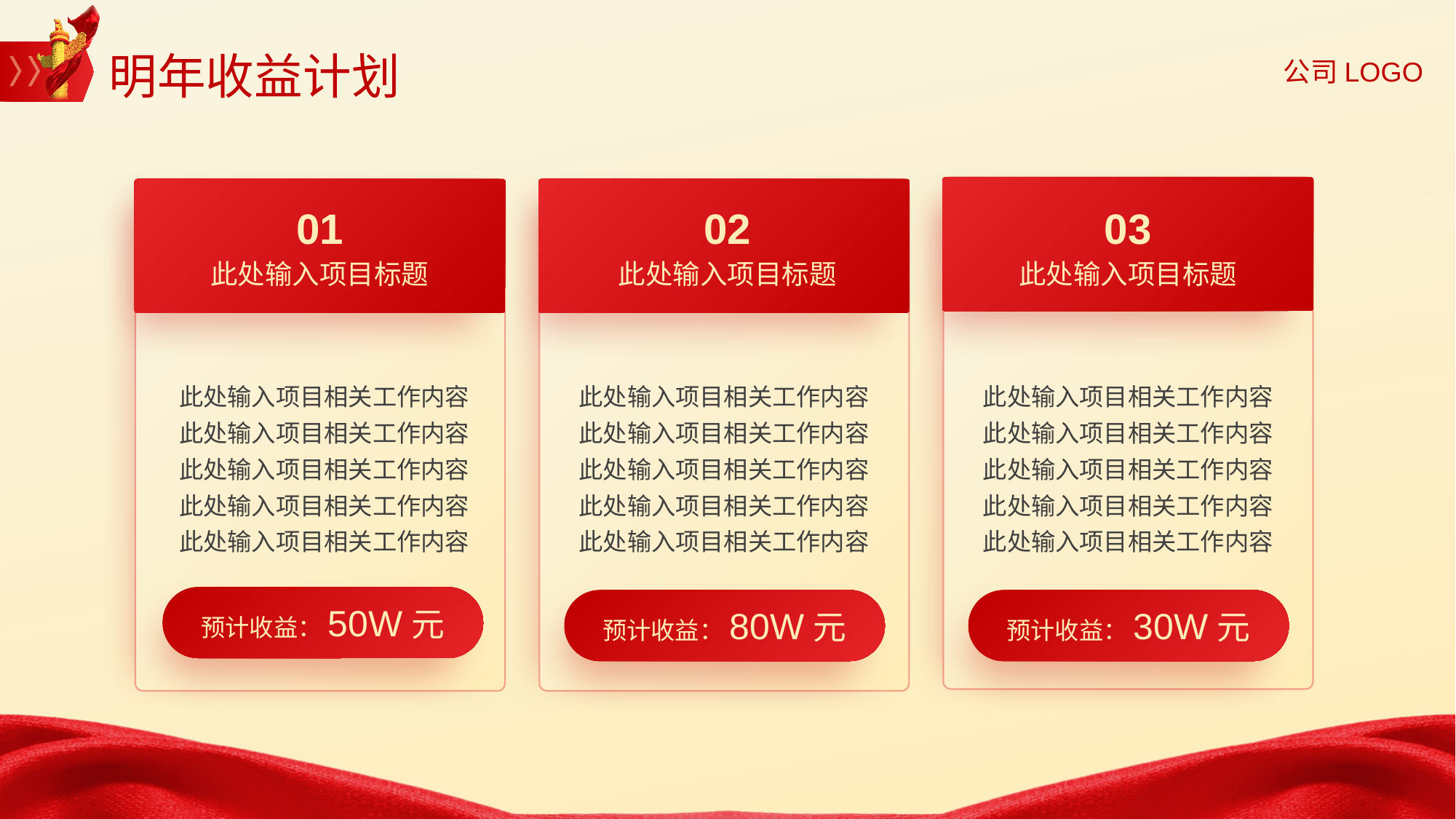

明年收益计划

01
此处输入项目标题
02
此处输入项目标题
03
此处输入项目标题
此处输入项目相关工作内容
此处输入项目相关工作内容
此处输入项目相关工作内容
此处输入项目相关工作内容
此处输入项目相关工作内容
此处输入项目相关工作内容
此处输入项目相关工作内容
此处输入项目相关工作内容
此处输入项目相关工作内容
此处输入项目相关工作内容
此处输入项目相关工作内容
此处输入项目相关工作内容
此处输入项目相关工作内容
此处输入项目相关工作内容
此处输入项目相关工作内容

预计收益：50W元
预计收益：80W元
预计收益：30W元